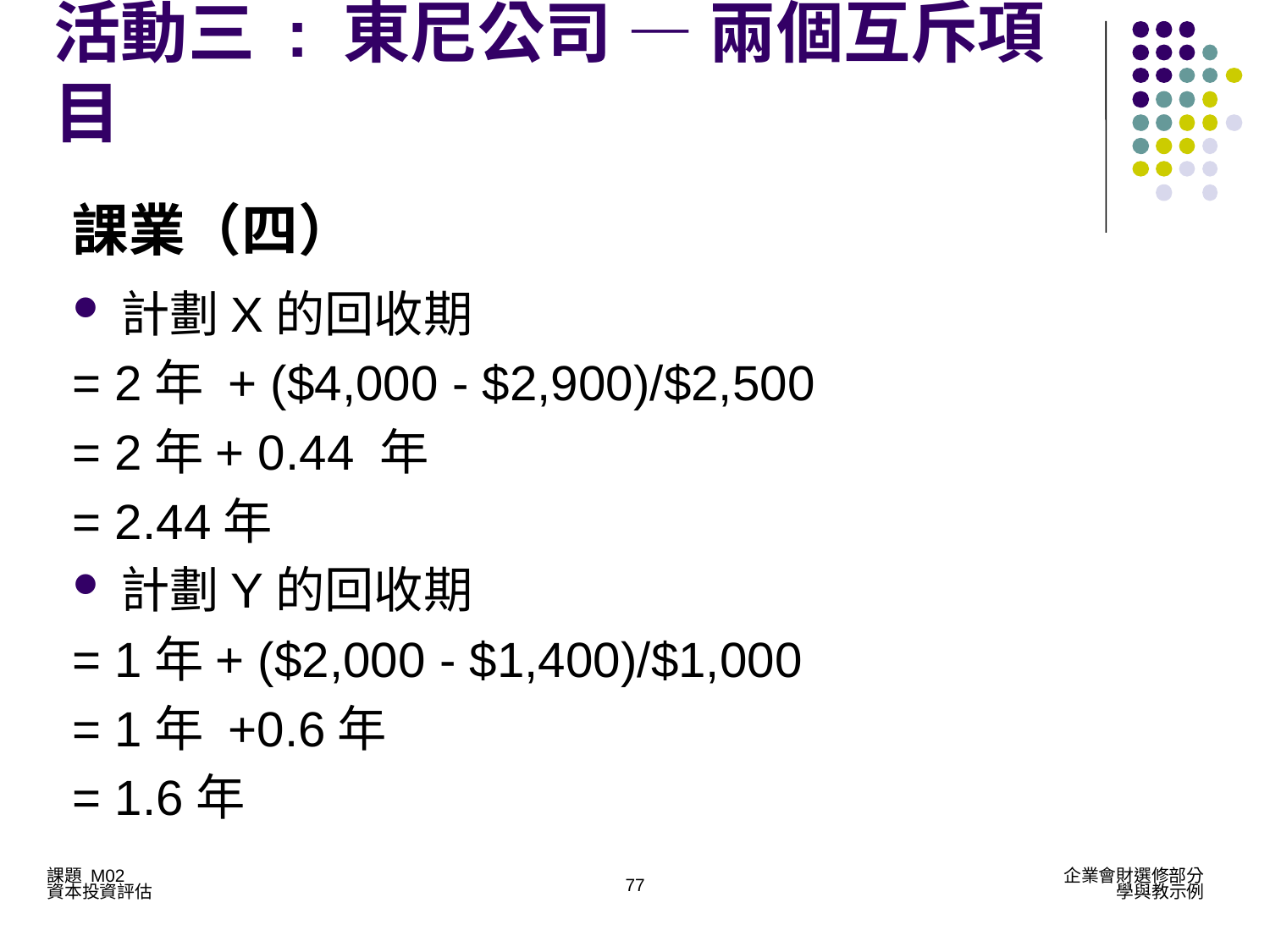

活動三 : 東尼公司 — 兩個互斥項目
課業（四）
計劃X的回收期
= 2年 + ($4,000 - $2,900)/$2,500
= 2年+ 0.44 年
= 2.44年
計劃Y的回收期
= 1年+ ($2,000 - $1,400)/$1,000
= 1年 +0.6年
= 1.6年
77